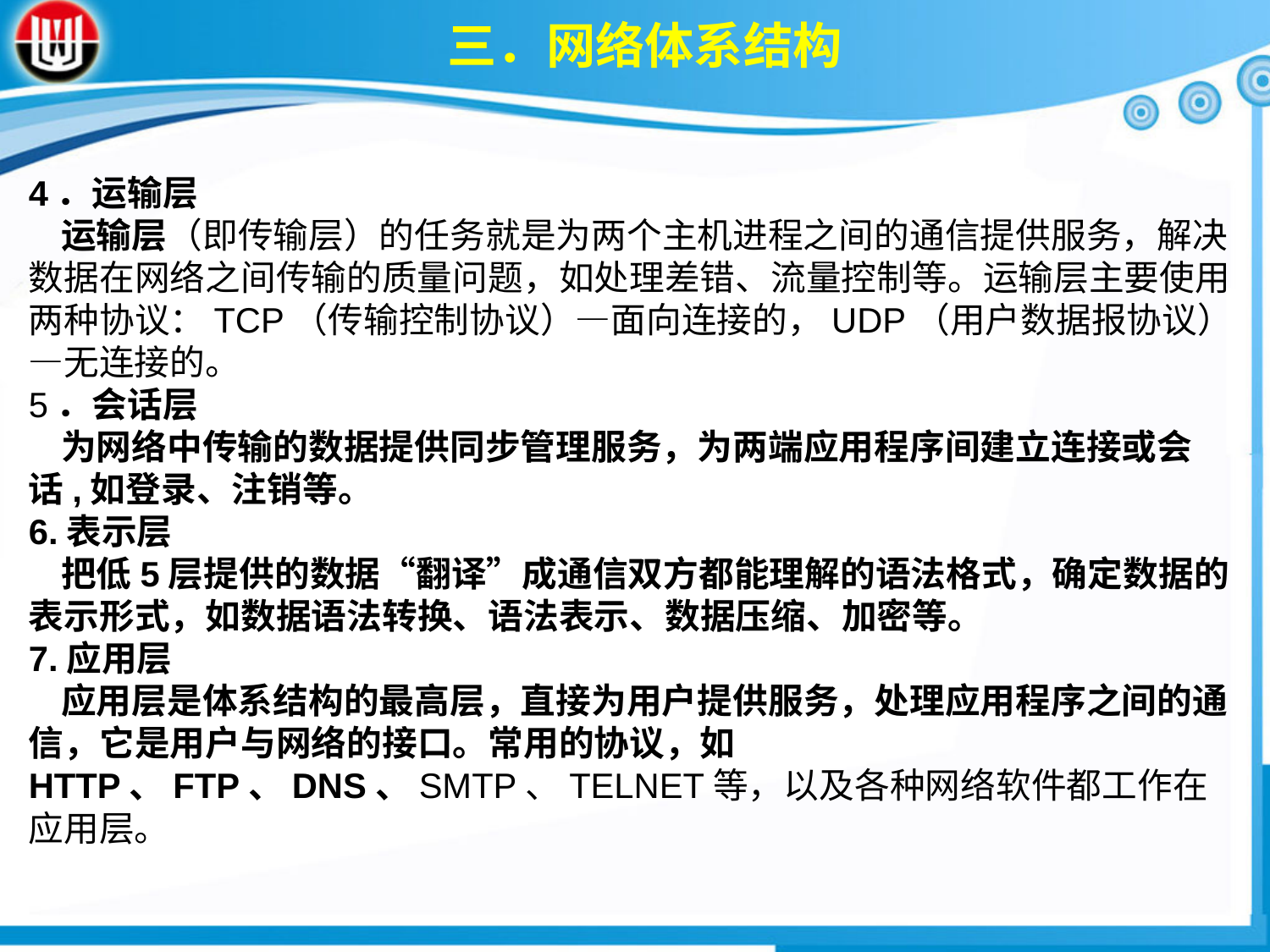

三．网络体系结构
4．运输层   运输层（即传输层）的任务就是为两个主机进程之间的通信提供服务，解决数据在网络之间传输的质量问题，如处理差错、流量控制等。运输层主要使用两种协议：TCP（传输控制协议）—面向连接的，UDP（用户数据报协议）—无连接的。5．会话层   为网络中传输的数据提供同步管理服务，为两端应用程序间建立连接或会话,如登录、注销等。6.表示层   把低5层提供的数据“翻译”成通信双方都能理解的语法格式，确定数据的表示形式，如数据语法转换、语法表示、数据压缩、加密等。7.应用层   应用层是体系结构的最高层，直接为用户提供服务，处理应用程序之间的通信，它是用户与网络的接口。常用的协议，如HTTP、FTP、DNS、SMTP、TELNET等，以及各种网络软件都工作在应用层。